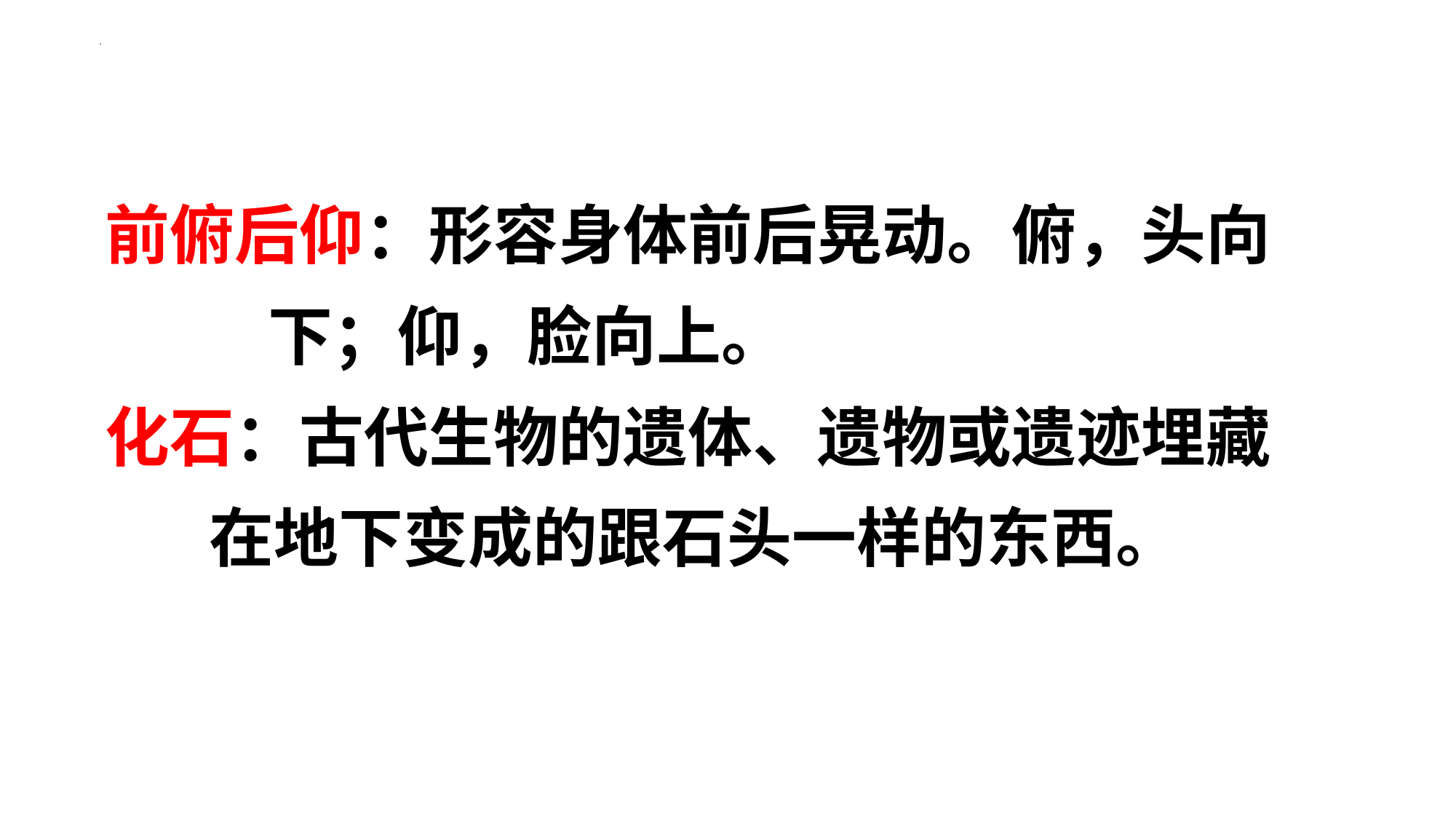

前俯后仰：形容身体前后晃动。俯，头向
          下；仰，脸向上。
化石：古代生物的遗体、遗物或遗迹埋藏
      在地下变成的跟石头一样的东西。